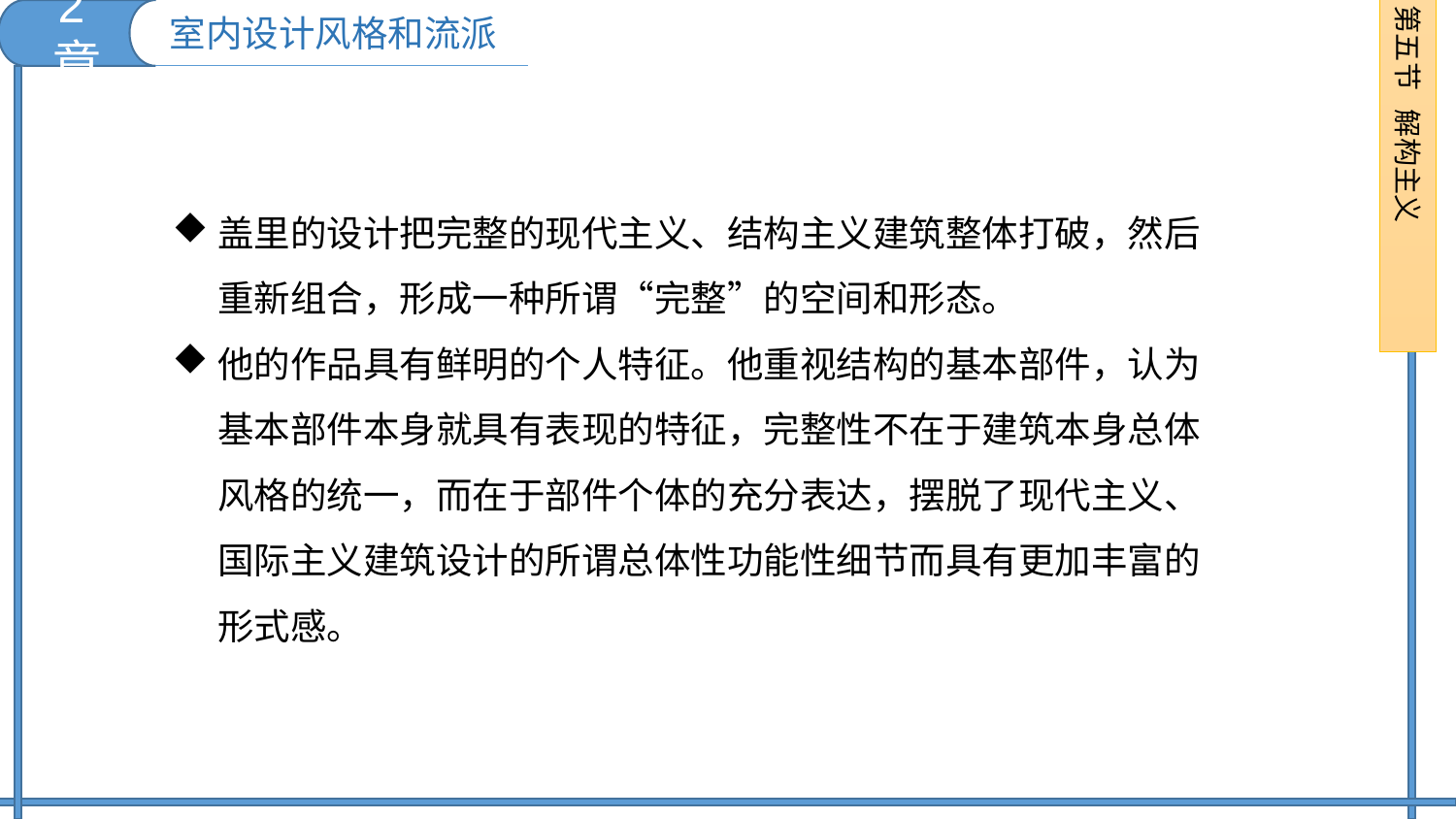

2章
第五节   解构主义
室内设计风格和流派

盖里的设计把完整的现代主义、结构主义建筑整体打破，然后重新组合，形成一种所谓“完整”的空间和形态。
他的作品具有鲜明的个人特征。他重视结构的基本部件，认为基本部件本身就具有表现的特征，完整性不在于建筑本身总体风格的统一，而在于部件个体的充分表达，摆脱了现代主义、国际主义建筑设计的所谓总体性功能性细节而具有更加丰富的形式感。